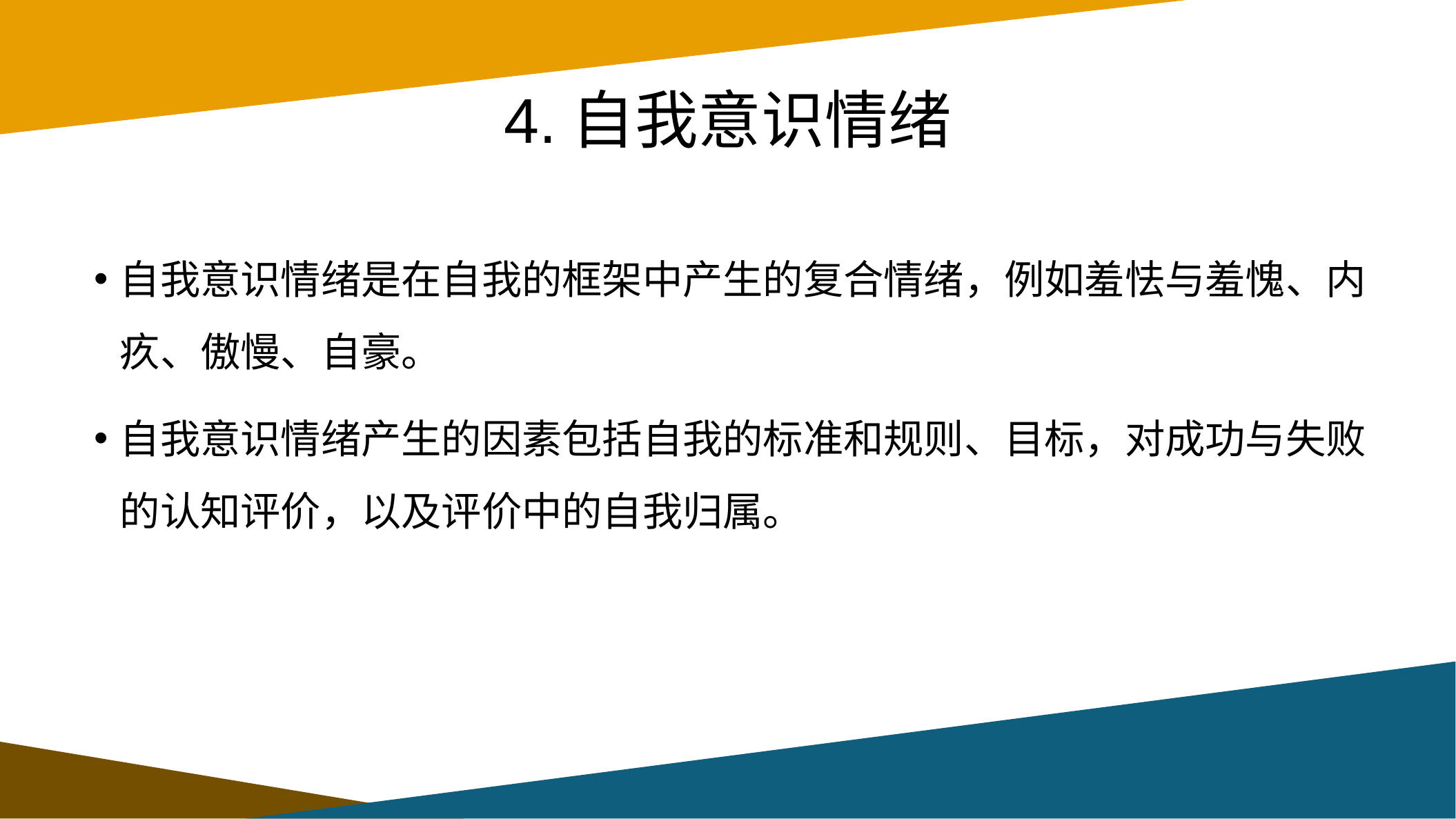

# 4.自我意识情绪
自我意识情绪是在自我的框架中产生的复合情绪，例如羞怯与羞愧、内疚、傲慢、自豪。
自我意识情绪产生的因素包括自我的标准和规则、目标，对成功与失败的认知评价，以及评价中的自我归属。